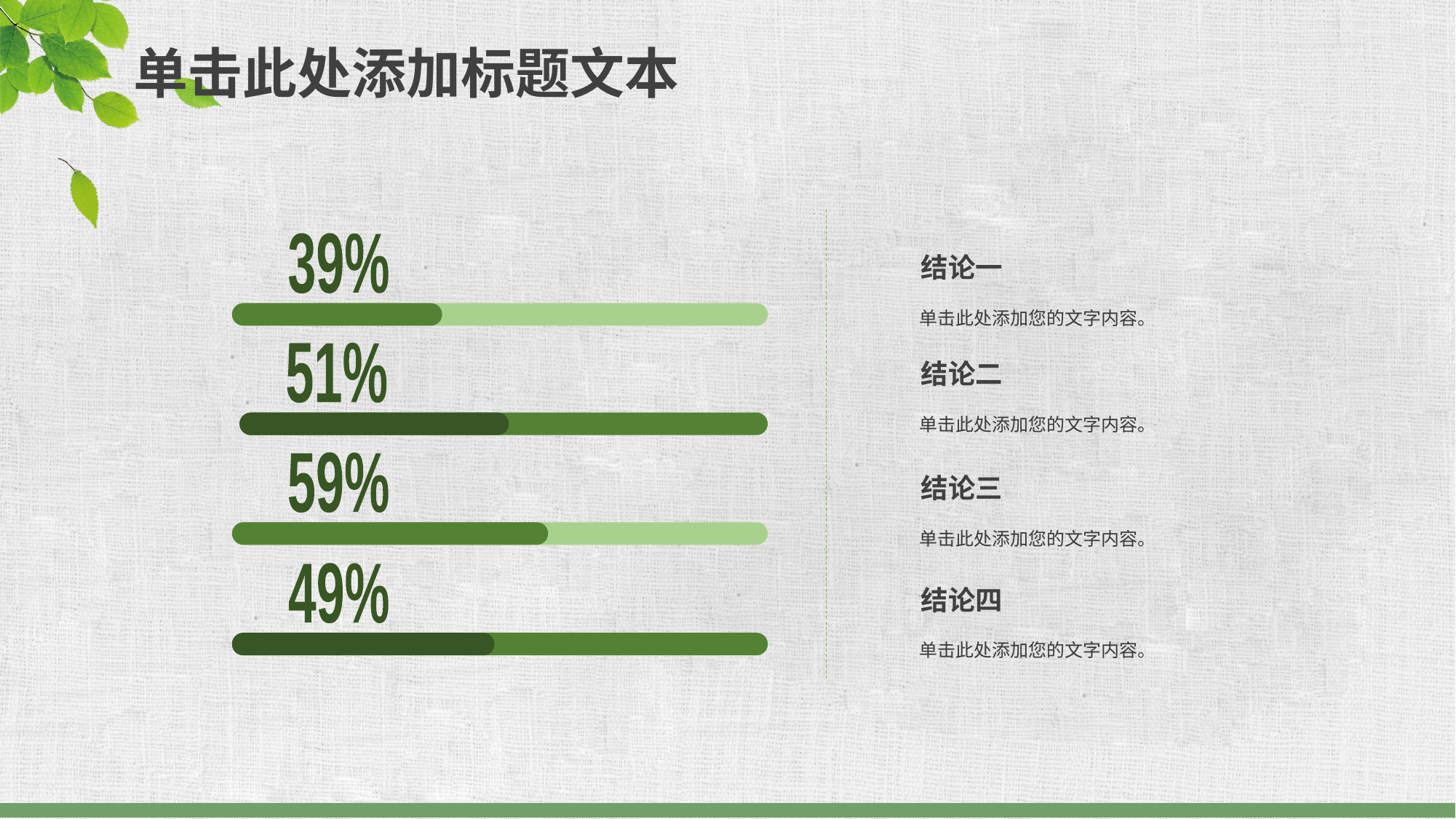

单击此处添加标题文本
39%

51%

59%

49%

结论一
单击此处添加您的文字内容。
结论二
单击此处添加您的文字内容。
结论三
单击此处添加您的文字内容。
结论四
单击此处添加您的文字内容。